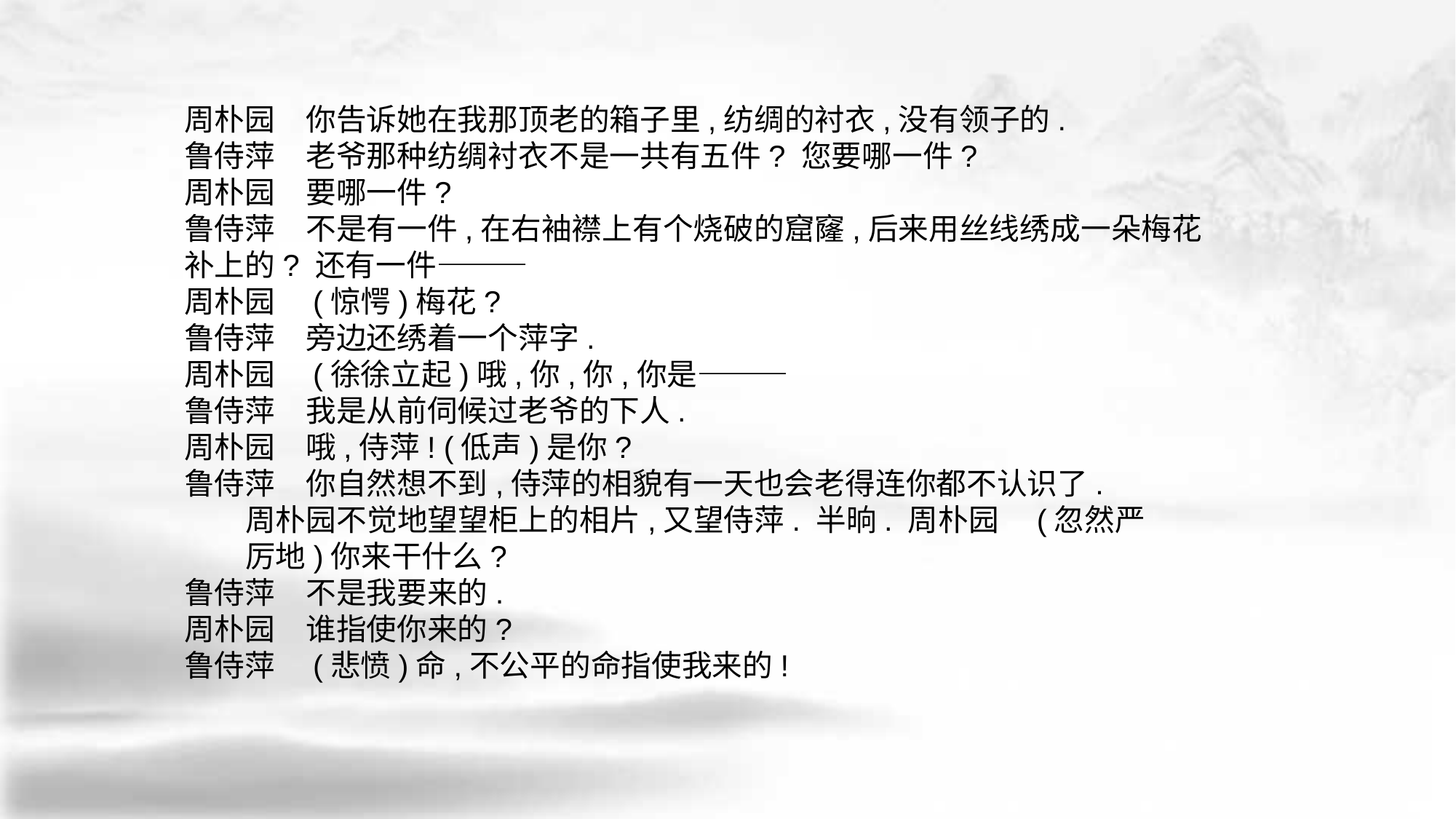

周朴园　你告诉她在我那顶老的箱子里,纺绸的衬衣,没有领子的.
鲁侍萍　老爷那种纺绸衬衣不是一共有五件? 您要哪一件?
周朴园　要哪一件?
鲁侍萍　不是有一件,在右袖襟上有个烧破的窟窿,后来用丝线绣成一朵梅花补上的? 还有一件———
周朴园　(惊愕)梅花?
鲁侍萍　旁边还绣着一个萍字.
周朴园　(徐徐立起)哦,你,你,你是———
鲁侍萍　我是从前伺候过老爷的下人.
周朴园　哦,侍萍! (低声)是你?
鲁侍萍　你自然想不到,侍萍的相貌有一天也会老得连你都不认识了.
        周朴园不觉地望望柜上的相片,又望侍萍. 半晌. 周朴园　(忽然严
        厉地)你来干什么?
鲁侍萍　不是我要来的.
周朴园　谁指使你来的?
鲁侍萍　(悲愤)命,不公平的命指使我来的!